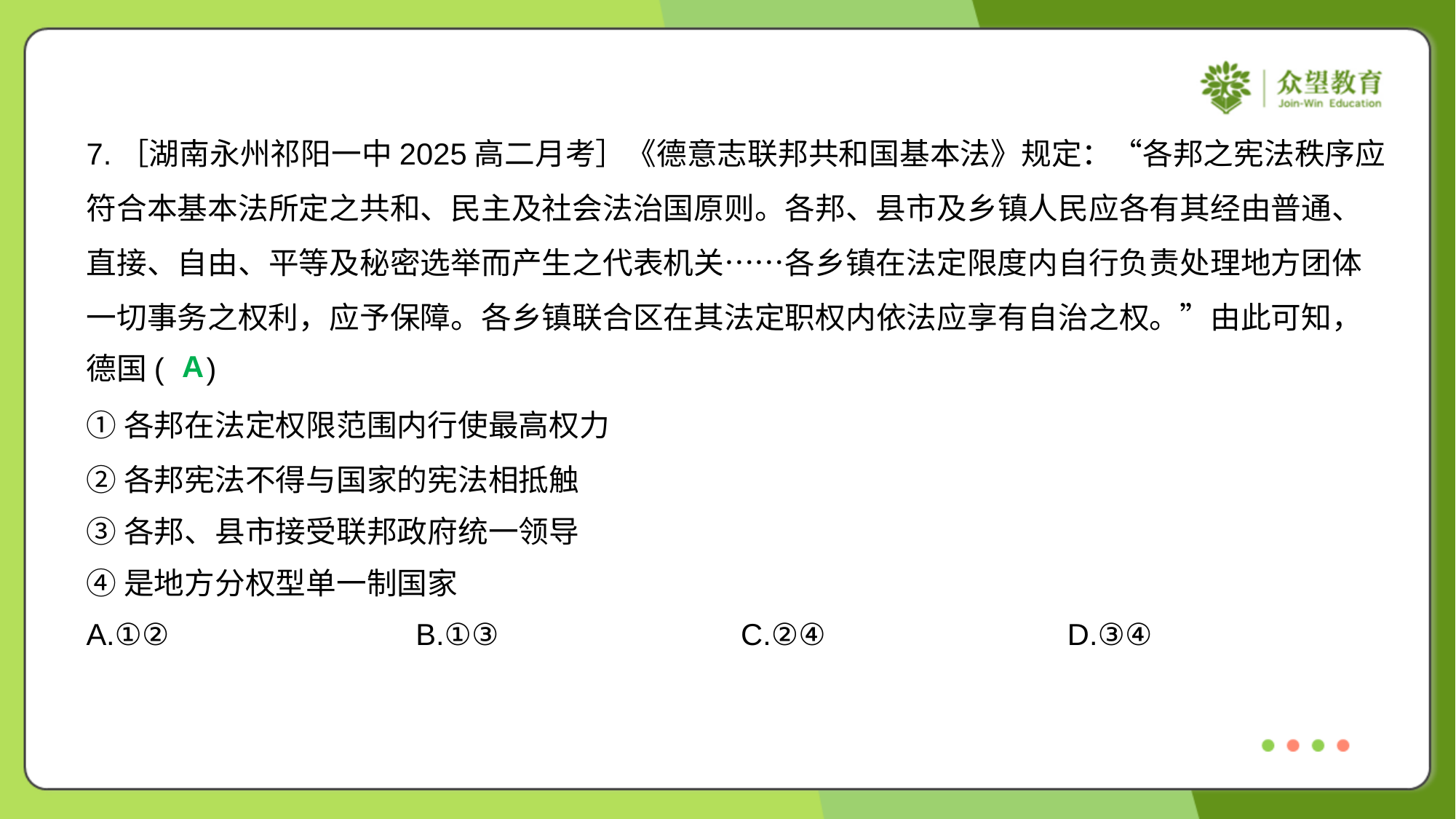

7.［湖南永州祁阳一中2025高二月考］《德意志联邦共和国基本法》规定：“各邦之宪法秩序应
符合本基本法所定之共和、民主及社会法治国原则。各邦、县市及乡镇人民应各有其经由普通、
直接、自由、平等及秘密选举而产生之代表机关……各乡镇在法定限度内自行负责处理地方团体
一切事务之权利，应予保障。各乡镇联合区在其法定职权内依法应享有自治之权。”由此可知，
德国(     )
A
①各邦在法定权限范围内行使最高权力
②各邦宪法不得与国家的宪法相抵触
③各邦、县市接受联邦政府统一领导
④是地方分权型单一制国家
A.①②	B.①③	C.②④	D.③④